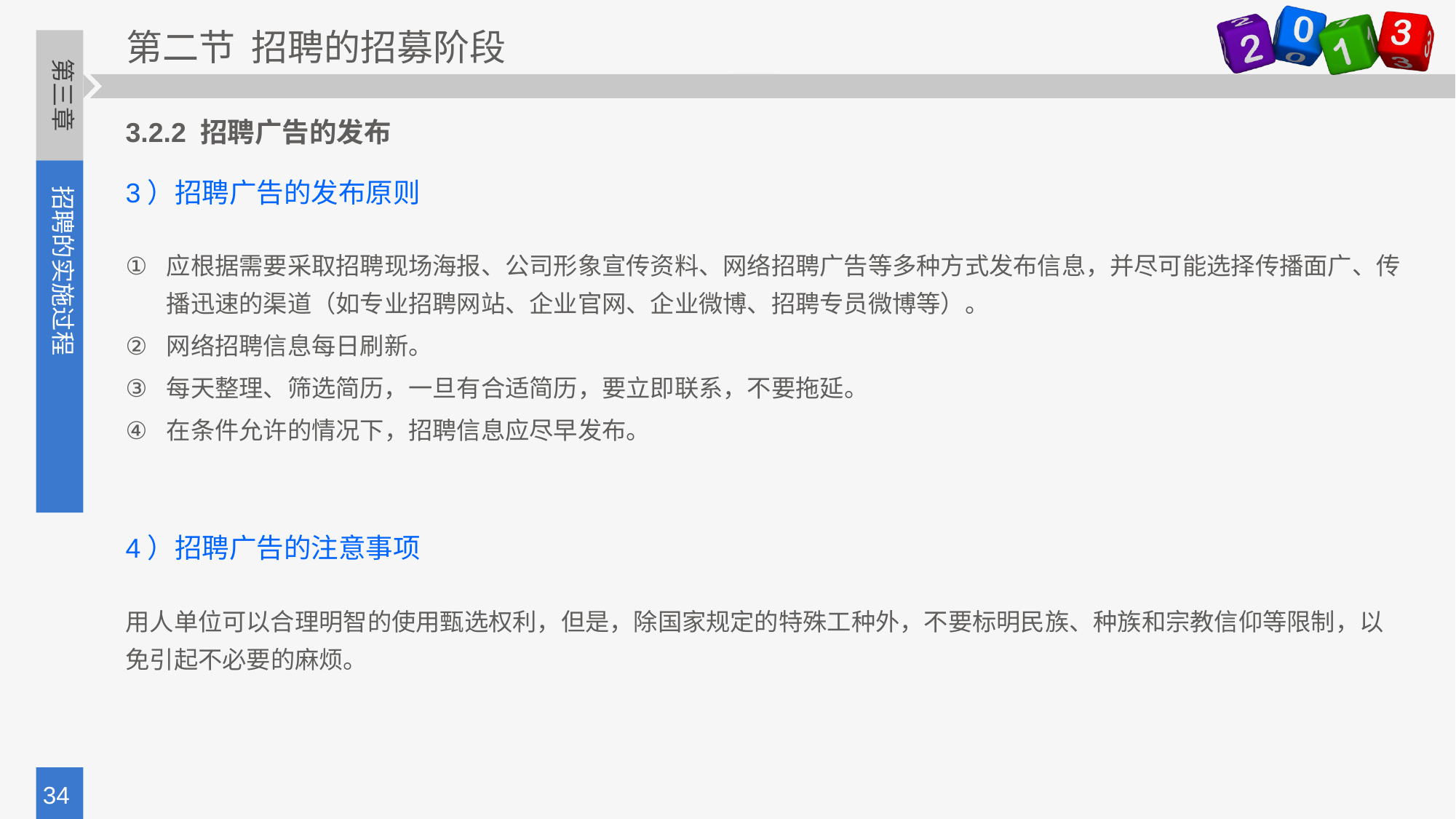

3.2.2 招聘广告的发布
3）招聘广告的发布原则
应根据需要采取招聘现场海报、公司形象宣传资料、网络招聘广告等多种方式发布信息，并尽可能选择传播面广、传播迅速的渠道（如专业招聘网站、企业官网、企业微博、招聘专员微博等）。
网络招聘信息每日刷新。
每天整理、筛选简历，一旦有合适简历，要立即联系，不要拖延。
在条件允许的情况下，招聘信息应尽早发布。
4）招聘广告的注意事项
用人单位可以合理明智的使用甄选权利，但是，除国家规定的特殊工种外，不要标明民族、种族和宗教信仰等限制，以免引起不必要的麻烦。